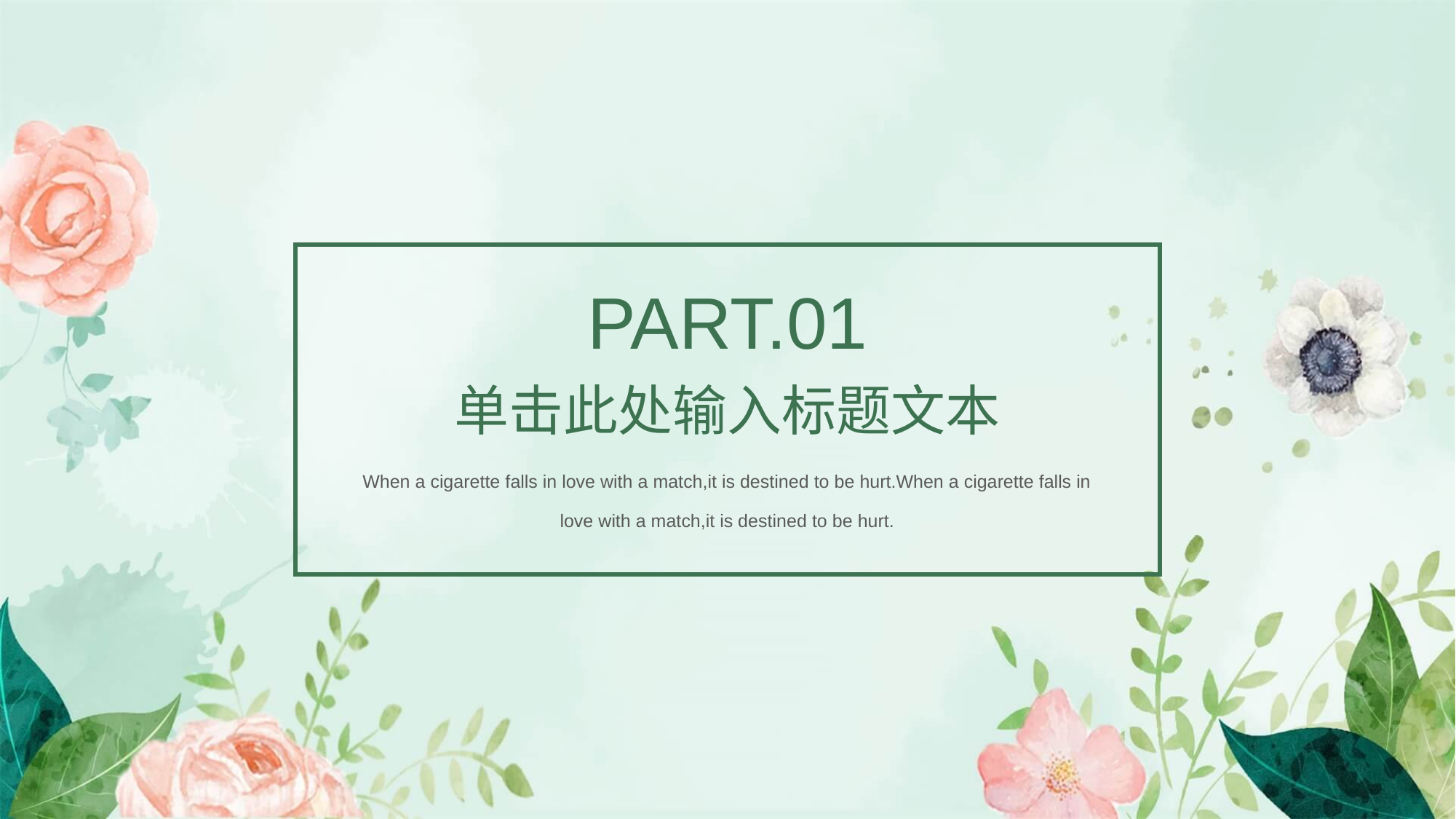

PART.01
单击此处输入标题文本
When a cigarette falls in love with a match,it is destined to be hurt.When a cigarette falls in love with a match,it is destined to be hurt.